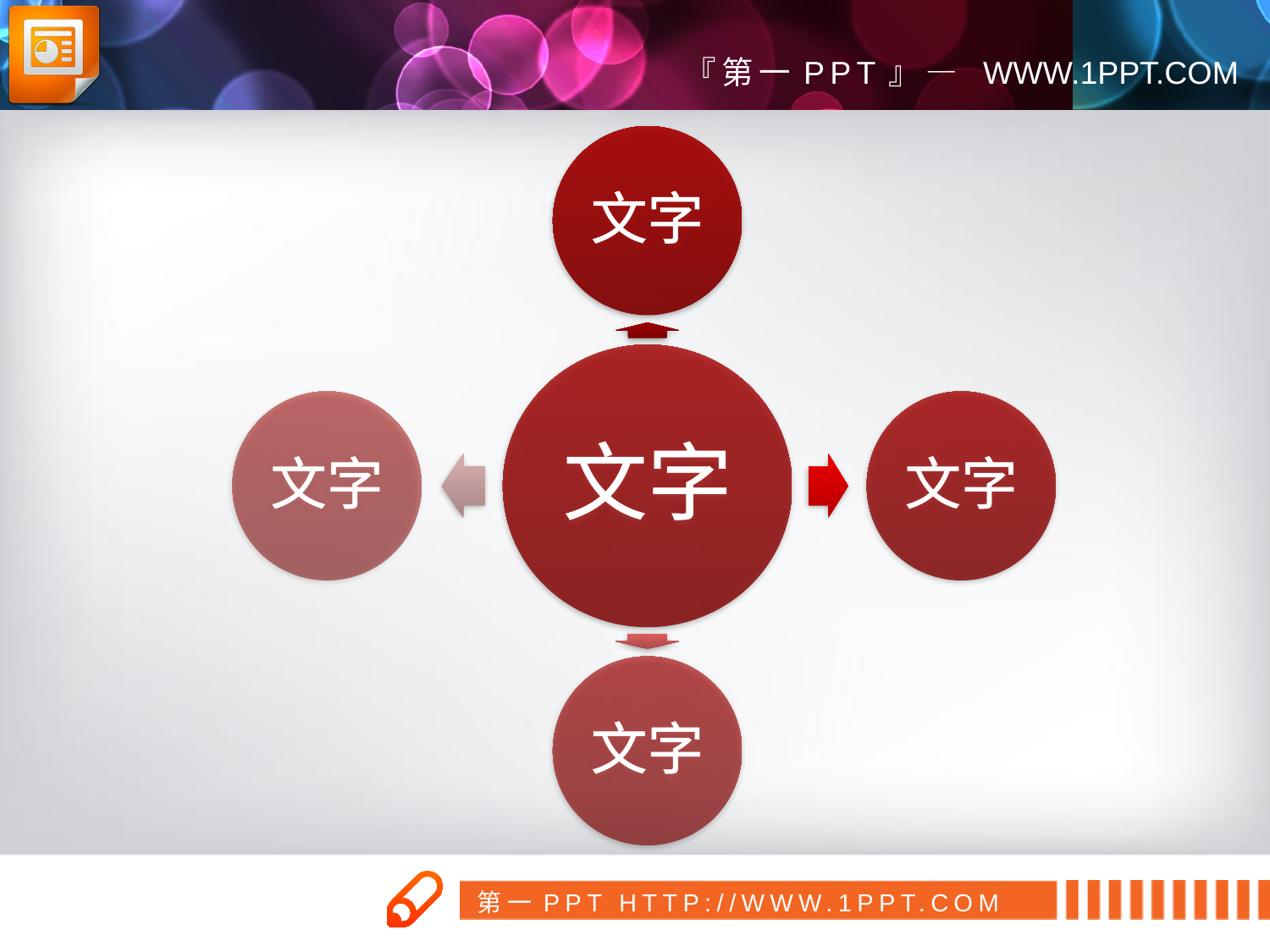

文字

文字

文字

文字

文字
第一PPT模板网
www.1ppt.com